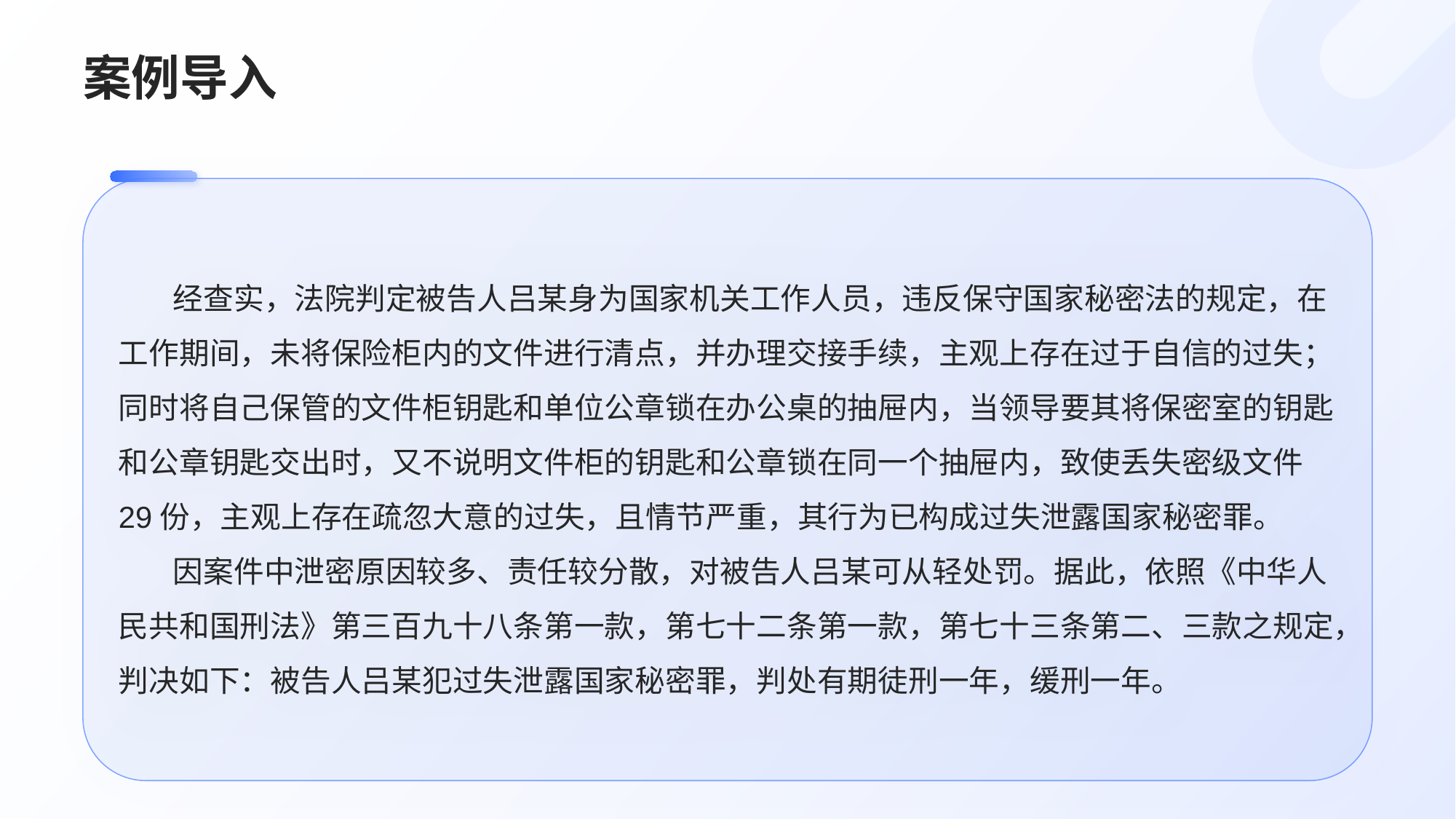

# 案例导入

经查实，法院判定被告人吕某身为国家机关工作人员，违反保守国家秘密法的规定，在工作期间，未将保险柜内的文件进行清点，并办理交接手续，主观上存在过于自信的过失；同时将自己保管的文件柜钥匙和单位公章锁在办公桌的抽屉内，当领导要其将保密室的钥匙和公章钥匙交出时，又不说明文件柜的钥匙和公章锁在同一个抽屉内，致使丢失密级文件29份，主观上存在疏忽大意的过失，且情节严重，其行为已构成过失泄露国家秘密罪。
因案件中泄密原因较多、责任较分散，对被告人吕某可从轻处罚。据此，依照《中华人民共和国刑法》第三百九十八条第一款，第七十二条第一款，第七十三条第二、三款之规定，判决如下：被告人吕某犯过失泄露国家秘密罪，判处有期徒刑一年，缓刑一年。